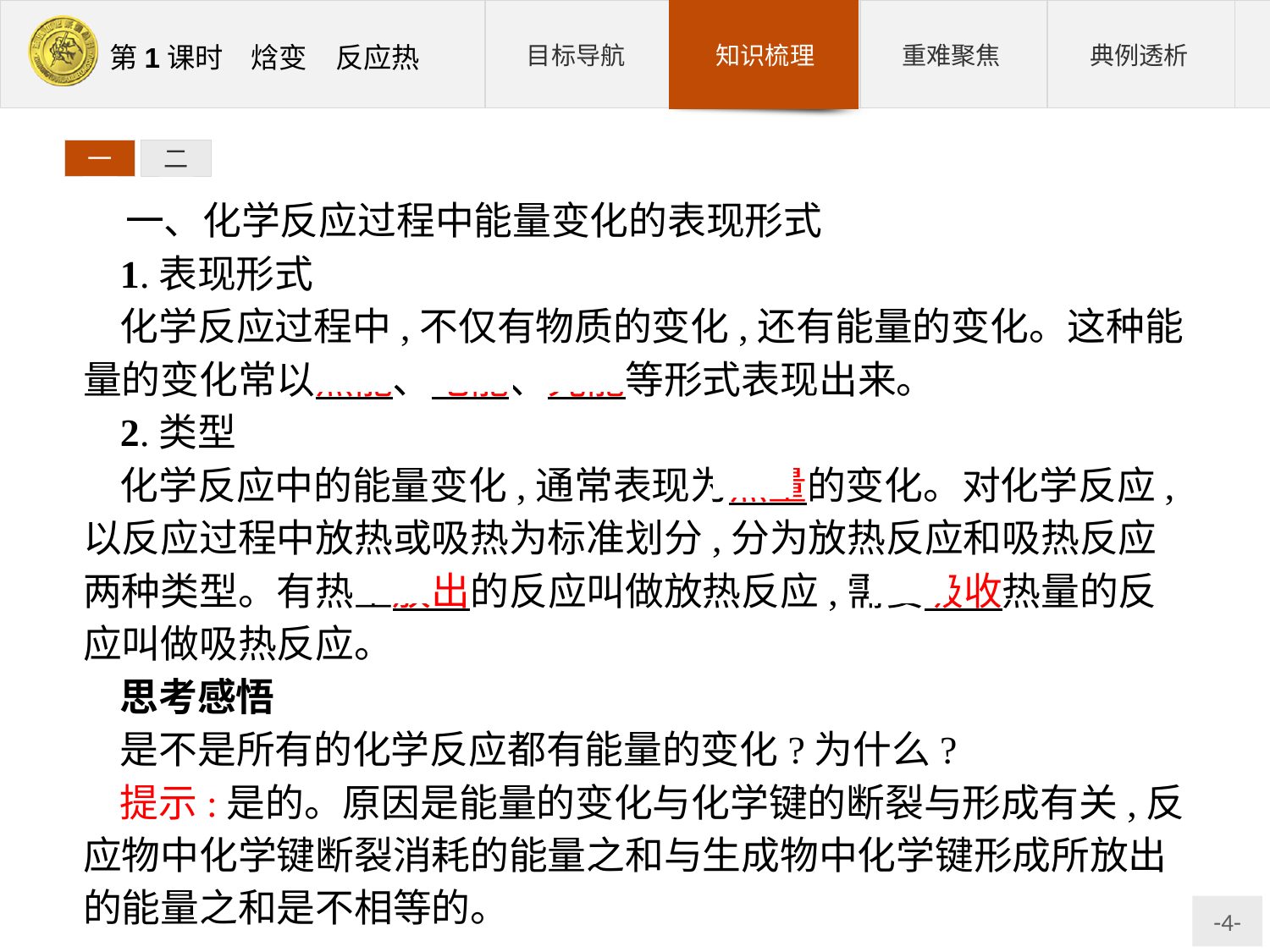

一
二
一、化学反应过程中能量变化的表现形式
1.表现形式
化学反应过程中,不仅有物质的变化,还有能量的变化。这种能量的变化常以热能、电能、光能等形式表现出来。
2.类型
化学反应中的能量变化,通常表现为热量的变化。对化学反应,以反应过程中放热或吸热为标准划分,分为放热反应和吸热反应两种类型。有热量放出的反应叫做放热反应,需要吸收热量的反应叫做吸热反应。
思考感悟
是不是所有的化学反应都有能量的变化?为什么?
提示:是的。原因是能量的变化与化学键的断裂与形成有关,反应物中化学键断裂消耗的能量之和与生成物中化学键形成所放出的能量之和是不相等的。